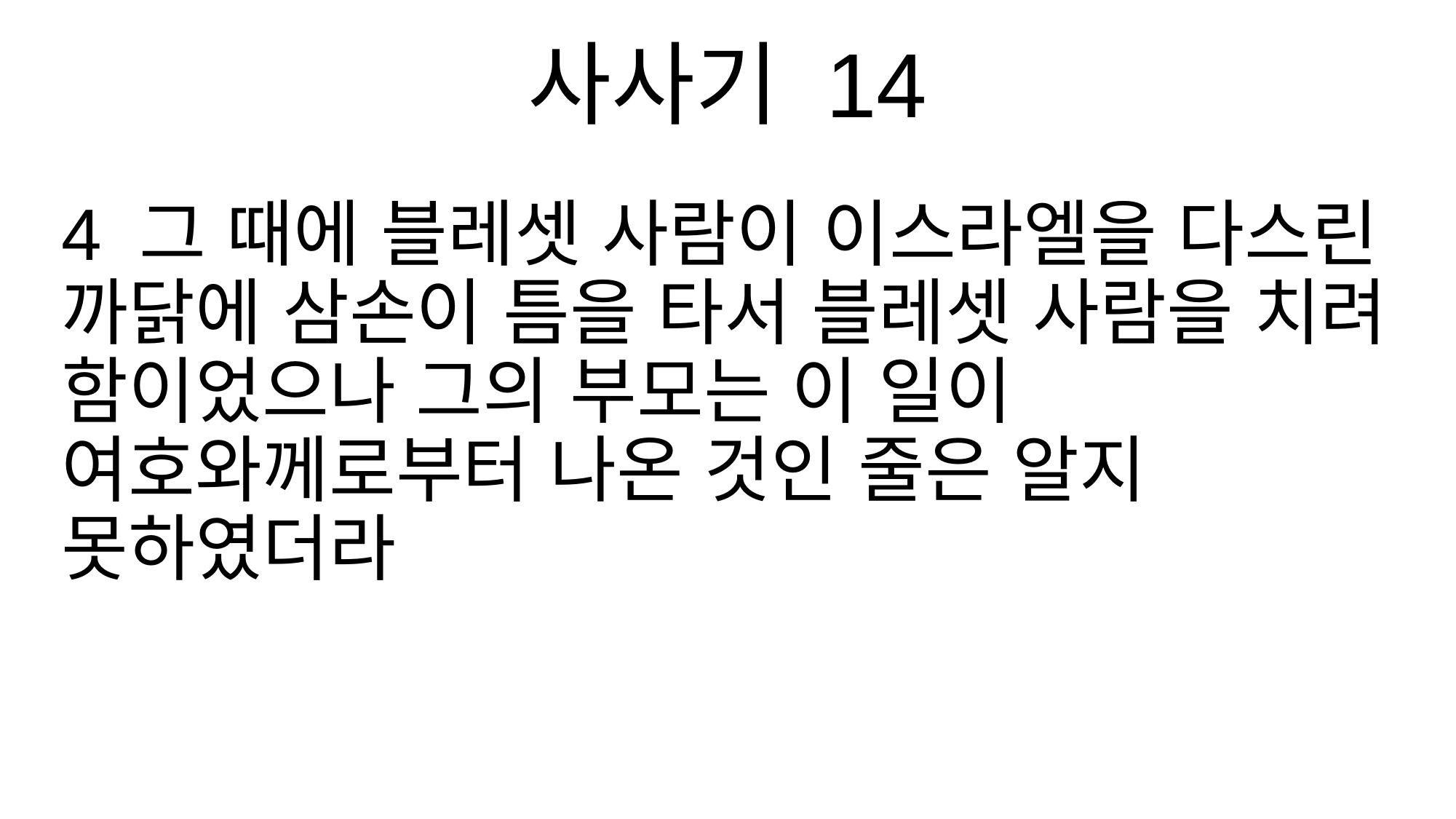

사사기 14
4 그 때에 블레셋 사람이 이스라엘을 다스린 까닭에 삼손이 틈을 타서 블레셋 사람을 치려 함이었으나 그의 부모는 이 일이 여호와께로부터 나온 것인 줄은 알지 못하였더라